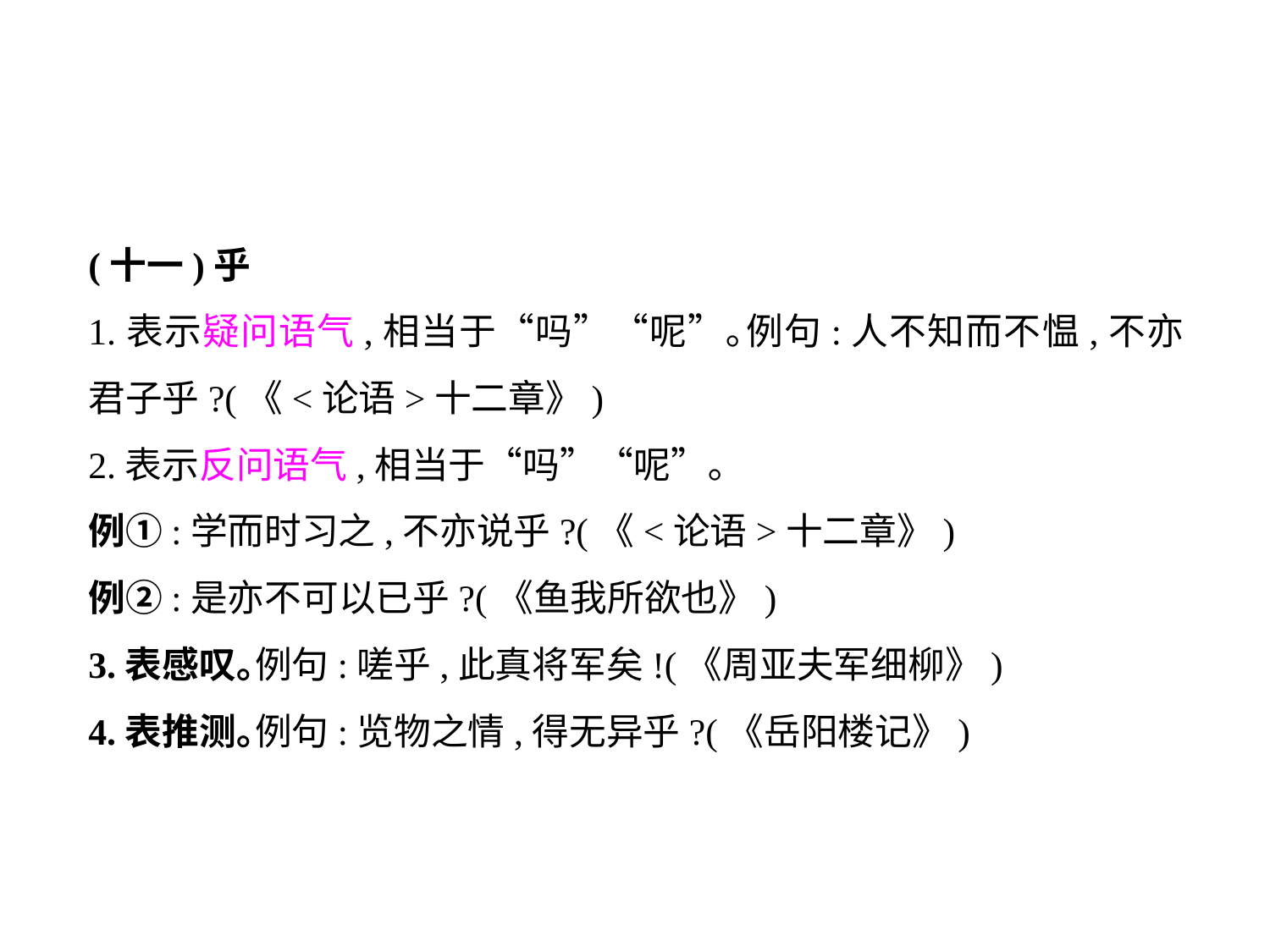

(十一)乎
1.表示疑问语气,相当于“吗”“呢”｡例句:人不知而不愠,不亦君子乎?(《<论语>十二章》)
2.表示反问语气,相当于“吗”“呢”｡
例①:学而时习之,不亦说乎?(《<论语>十二章》)
例②:是亦不可以已乎?(《鱼我所欲也》)
3.表感叹｡例句:嗟乎,此真将军矣!(《周亚夫军细柳》)
4.表推测｡例句:览物之情,得无异乎?(《岳阳楼记》)